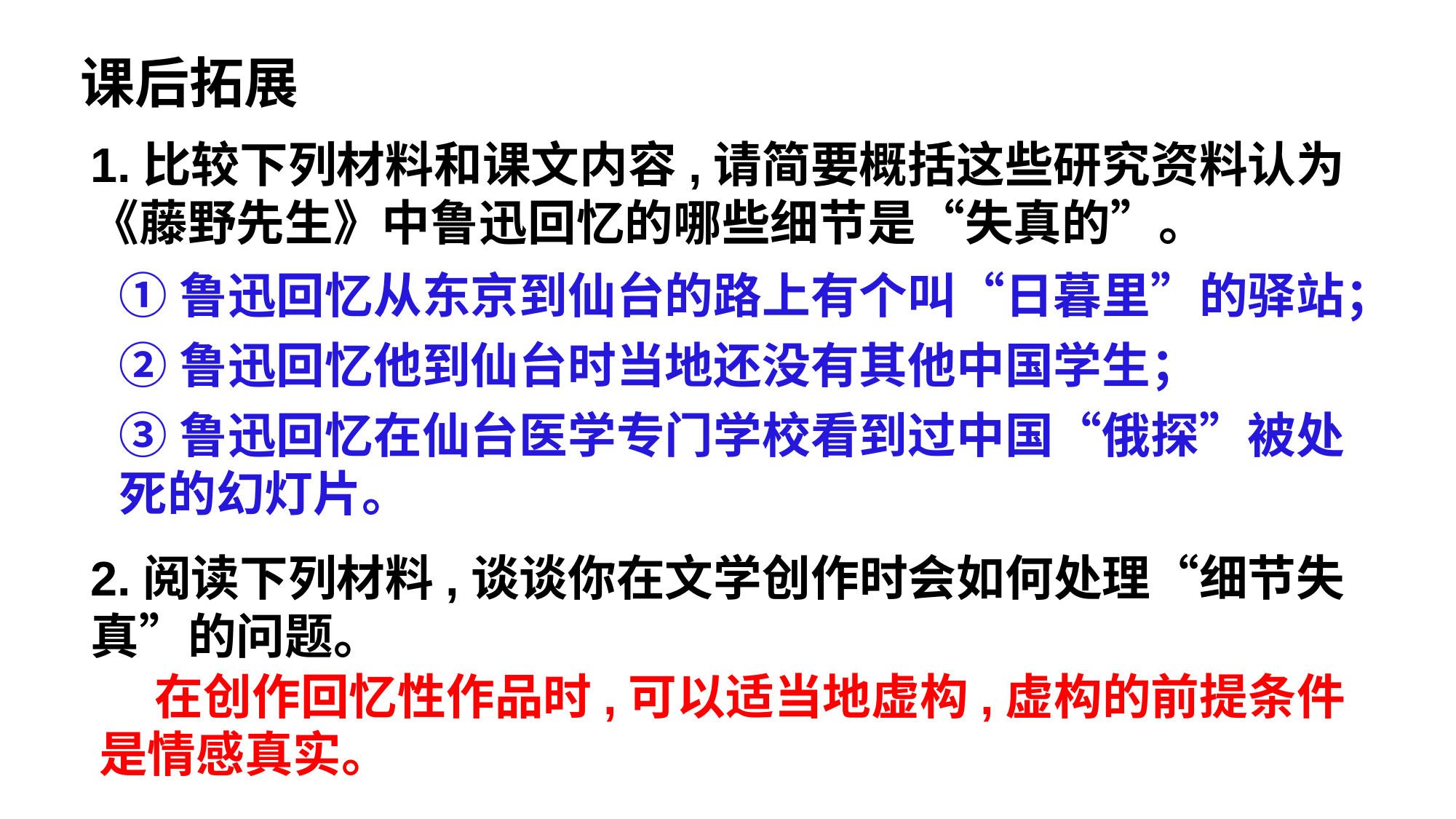

课后拓展
1.比较下列材料和课文内容,请简要概括这些研究资料认为《藤野先生》中鲁迅回忆的哪些细节是“失真的”。
①鲁迅回忆从东京到仙台的路上有个叫“日暮里”的驿站；
②鲁迅回忆他到仙台时当地还没有其他中国学生；
③鲁迅回忆在仙台医学专门学校看到过中国“俄探”被处死的幻灯片。
2.阅读下列材料,谈谈你在文学创作时会如何处理“细节失真”的问题。
    在创作回忆性作品时,可以适当地虚构,虚构的前提条件是情感真实。